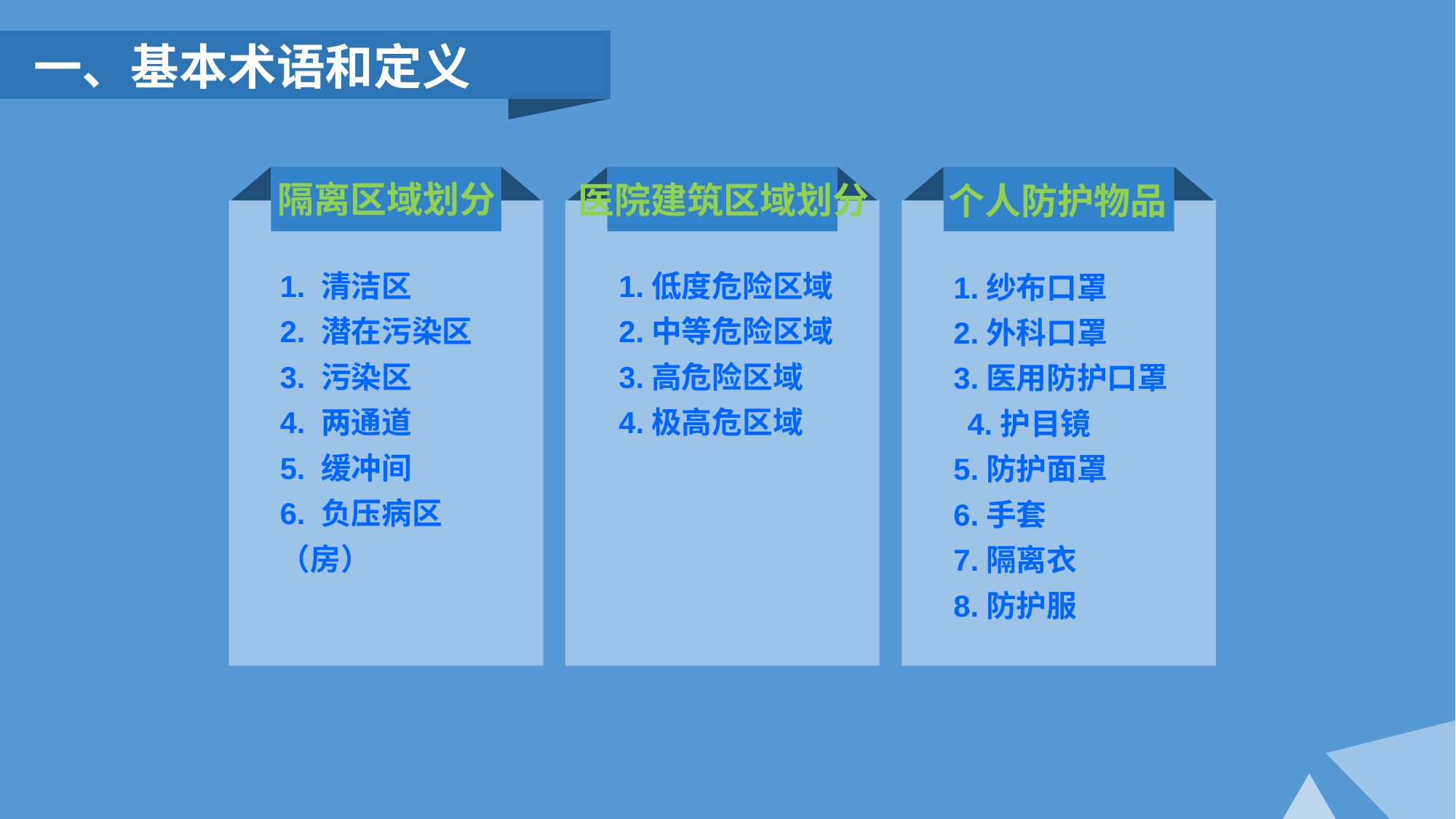

一、基本术语和定义

隔离区域划分

1. 清洁区
2. 潜在污染区
3. 污染区
4. 两通道
5. 缓冲间
6. 负压病区（房）

医院建筑区域划分

1.低度危险区域
2.中等危险区域
3.高危险区域
4.极高危区域

个人防护物品

1.纱布口罩
2.外科口罩
3.医用防护口罩   4.护目镜
5.防护面罩
6.手套
7.隔离衣
8.防护服